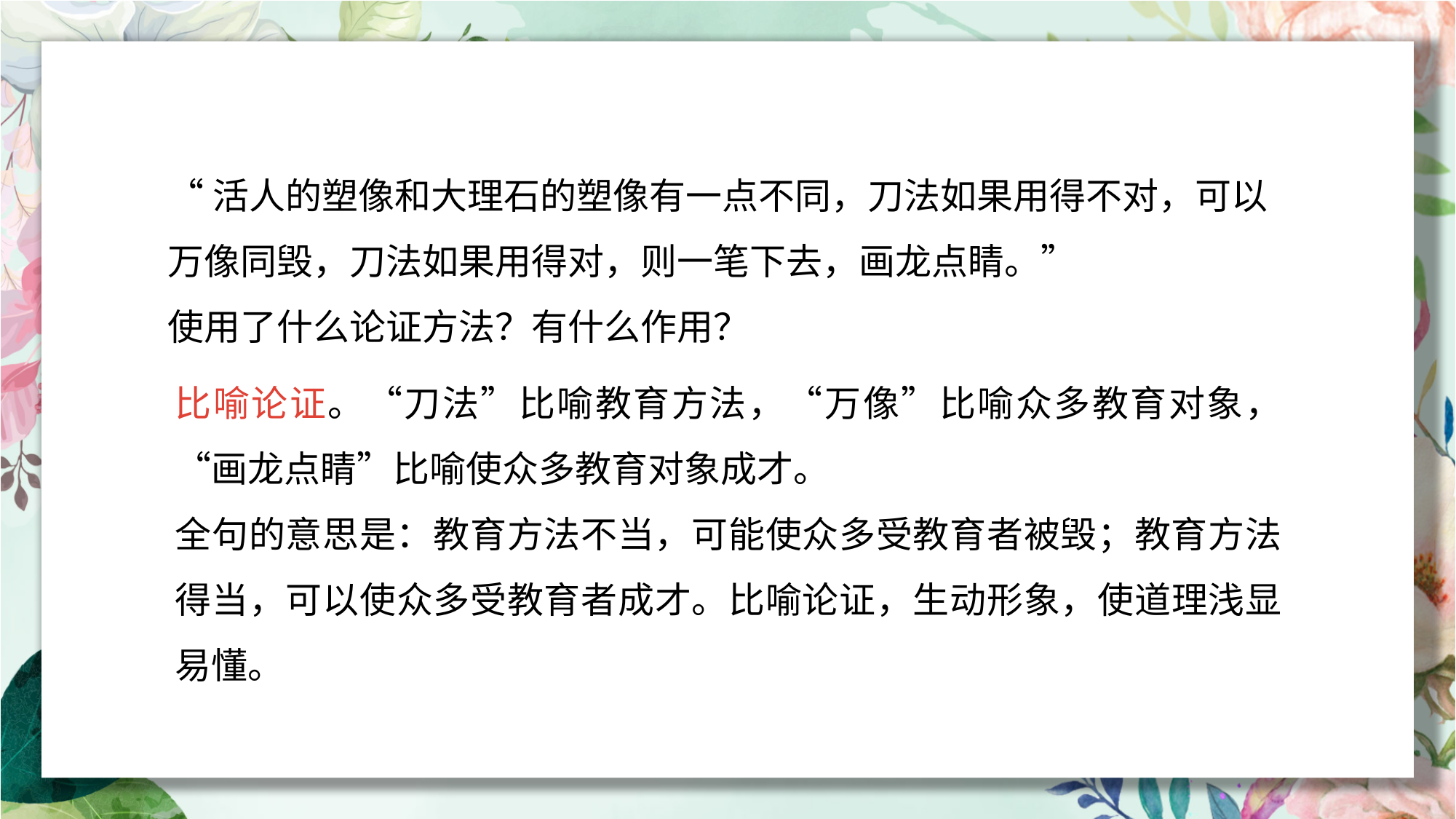

“活人的塑像和大理石的塑像有一点不同，刀法如果用得不对，可以万像同毁，刀法如果用得对，则一笔下去，画龙点睛。”
使用了什么论证方法？有什么作用？
比喻论证。“刀法”比喻教育方法，“万像”比喻众多教育对象，“画龙点睛”比喻使众多教育对象成才。
全句的意思是：教育方法不当，可能使众多受教育者被毁；教育方法得当，可以使众多受教育者成才。比喻论证，生动形象，使道理浅显易懂。